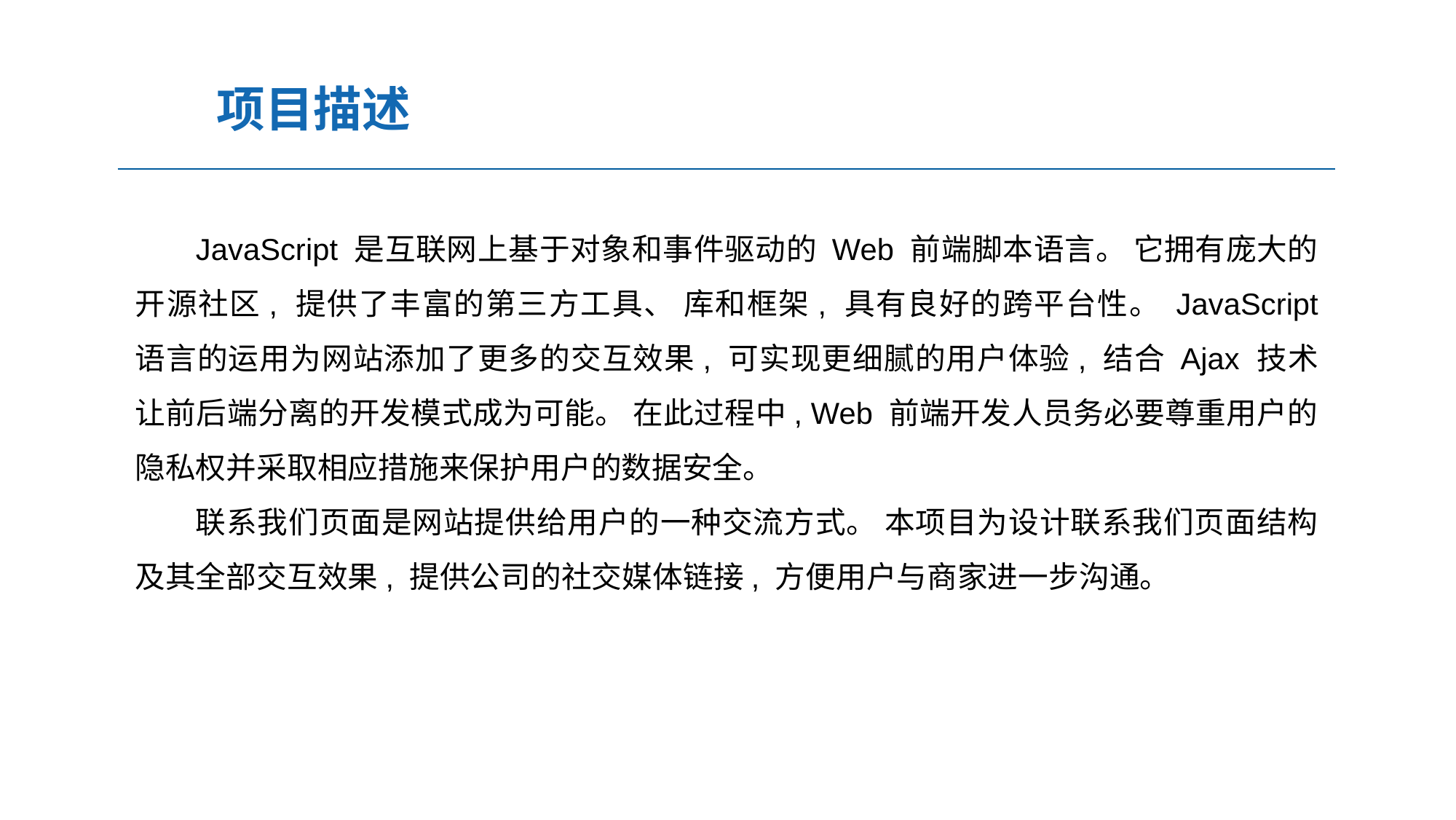

项目描述
JavaScript 是互联网上基于对象和事件驱动的 Web 前端脚本语言。 它拥有庞大的开源社区, 提供了丰富的第三方工具、 库和框架, 具有良好的跨平台性。 JavaScript 语言的运用为网站添加了更多的交互效果, 可实现更细腻的用户体验, 结合 Ajax 技术让前后端分离的开发模式成为可能。 在此过程中, Web 前端开发人员务必要尊重用户的隐私权并采取相应措施来保护用户的数据安全。
联系我们页面是网站提供给用户的一种交流方式。 本项目为设计联系我们页面结构及其全部交互效果, 提供公司的社交媒体链接, 方便用户与商家进一步沟通。